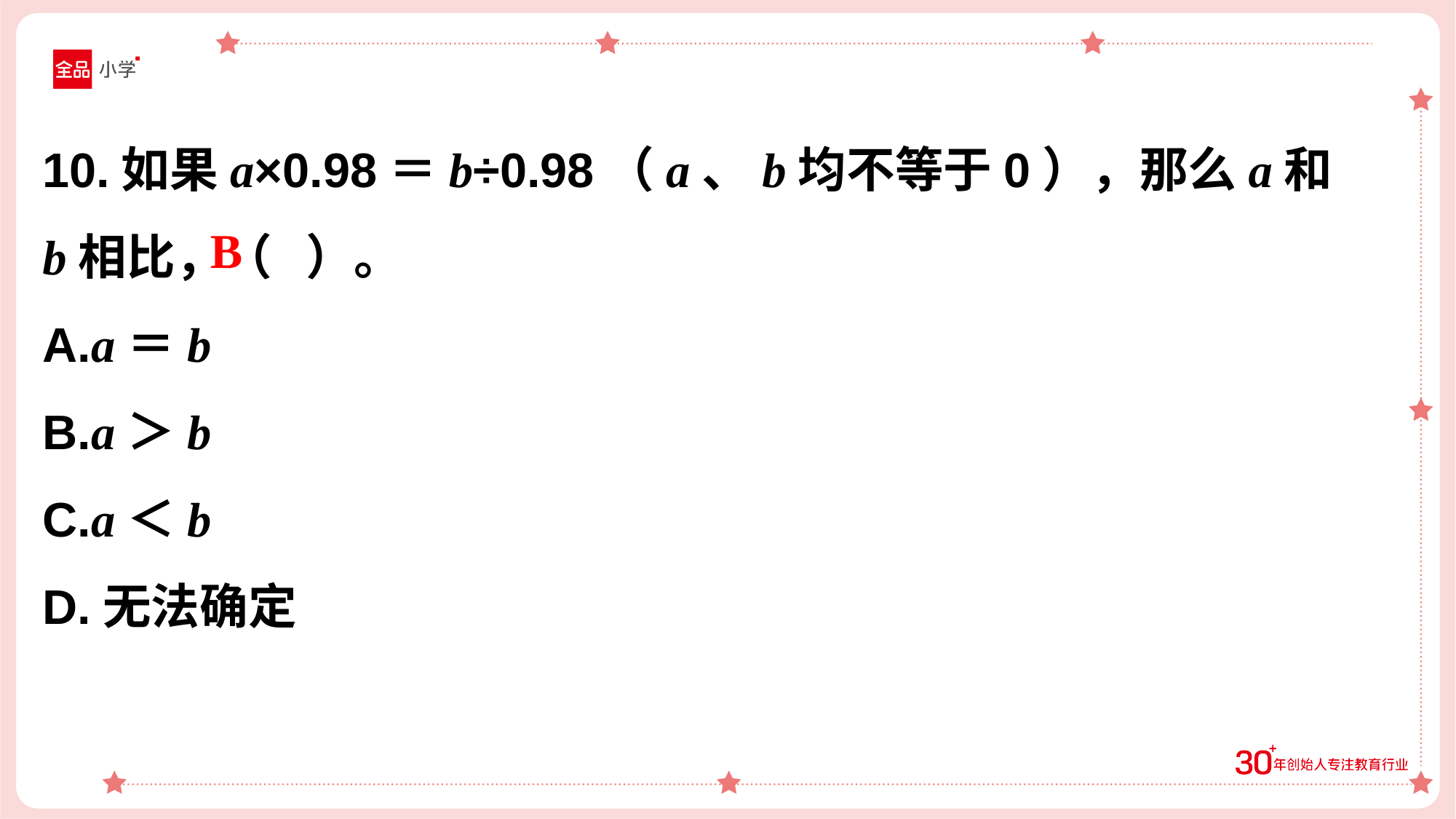

10.如果a×0.98＝b÷0.98（a、b均不等于0），那么a和b相比，（   ）。
A.a＝b
B.a＞b
C.a＜b
D.无法确定
B